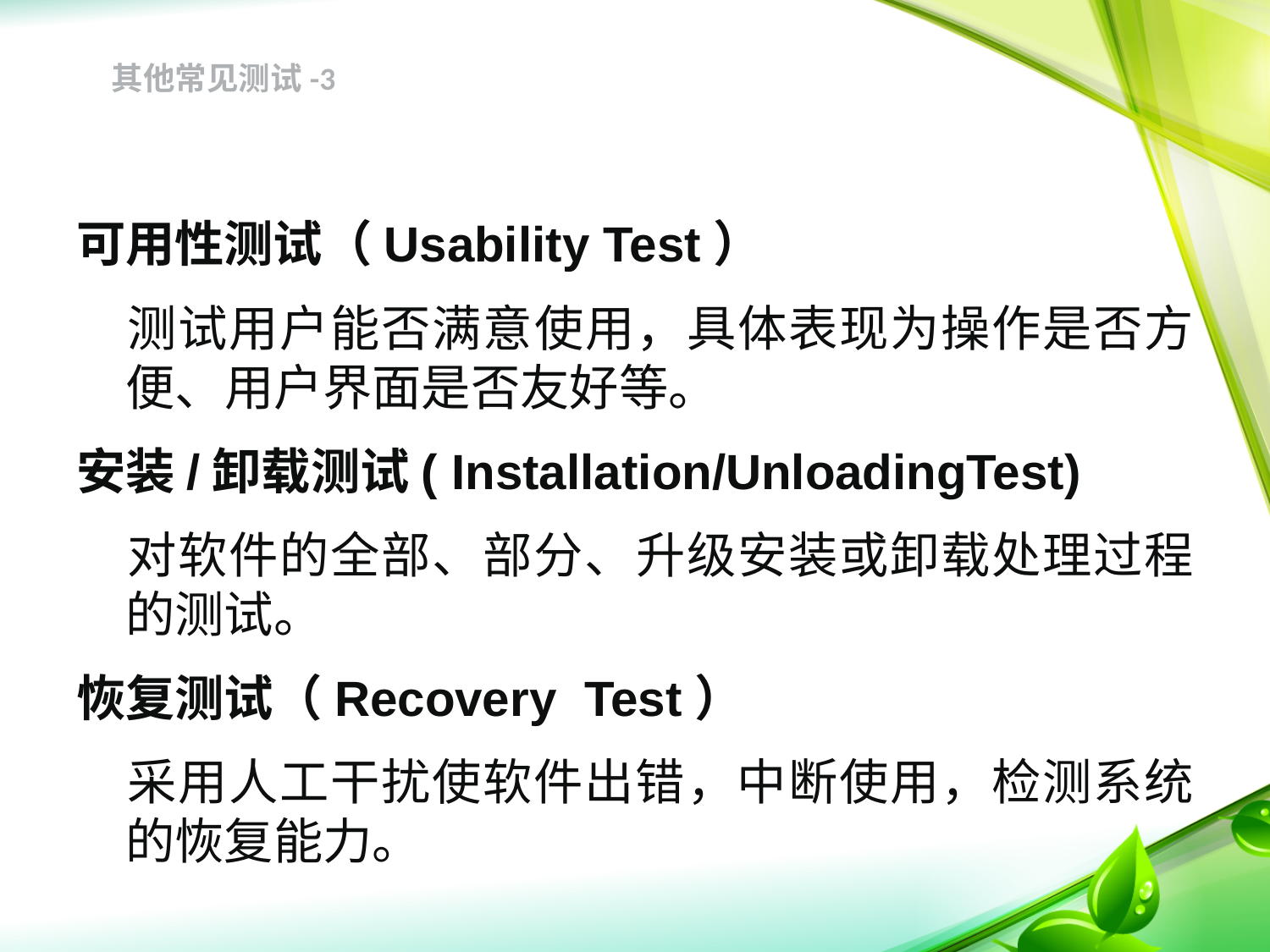

其他常见测试-3
可用性测试（Usability Test）
	测试用户能否满意使用，具体表现为操作是否方便、用户界面是否友好等。
安装/卸载测试( Installation/UnloadingTest)
	对软件的全部、部分、升级安装或卸载处理过程的测试。
恢复测试（Recovery  Test）
	采用人工干扰使软件出错，中断使用，检测系统的恢复能力。